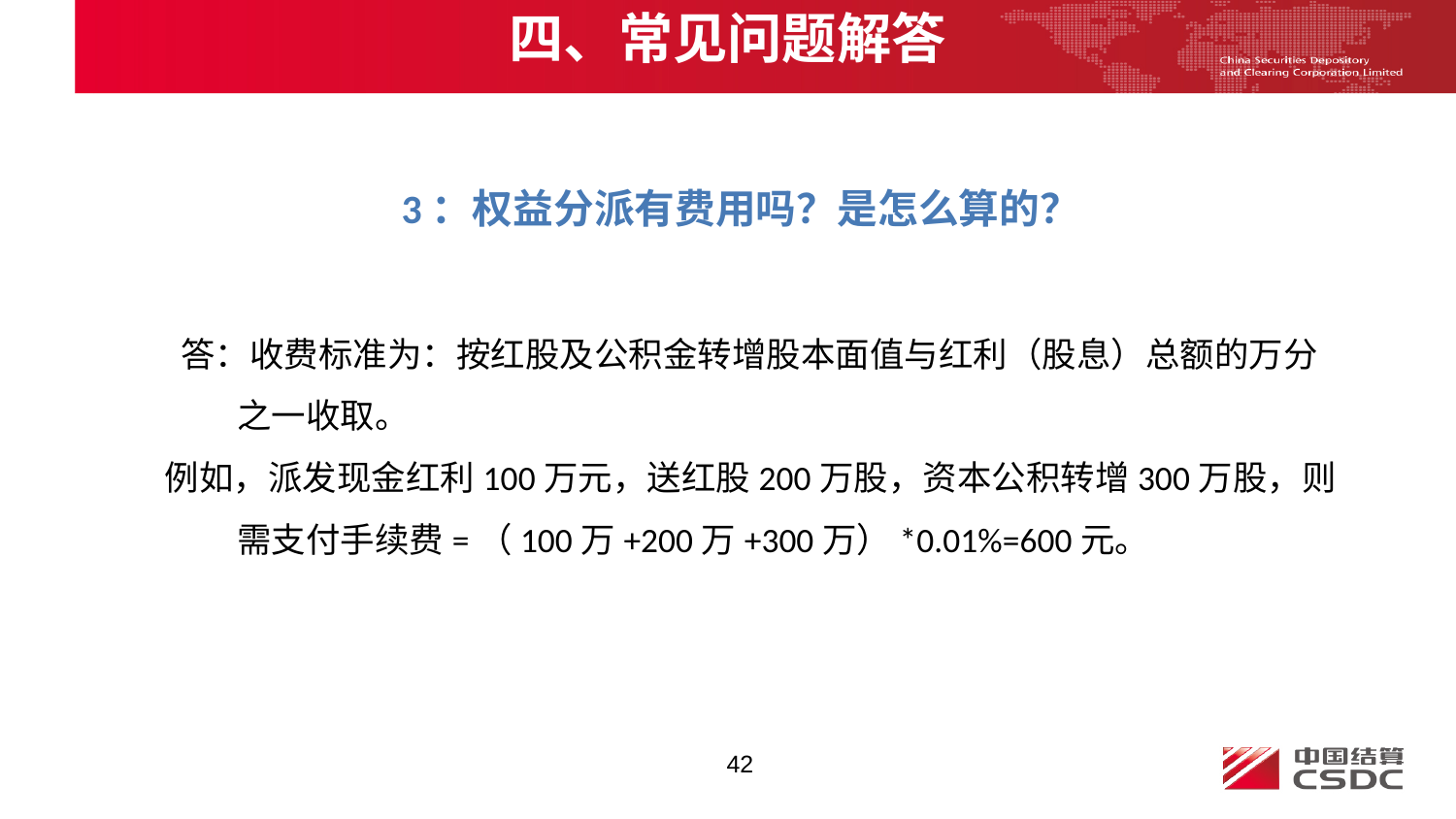

四、常见问题解答
3：权益分派有费用吗？是怎么算的？
 答：收费标准为：按红股及公积金转增股本面值与红利（股息）总额的万分之一收取。
例如，派发现金红利100万元，送红股200万股，资本公积转增300万股，则需支付手续费=（100万+200万+300万）*0.01%=600元。
42